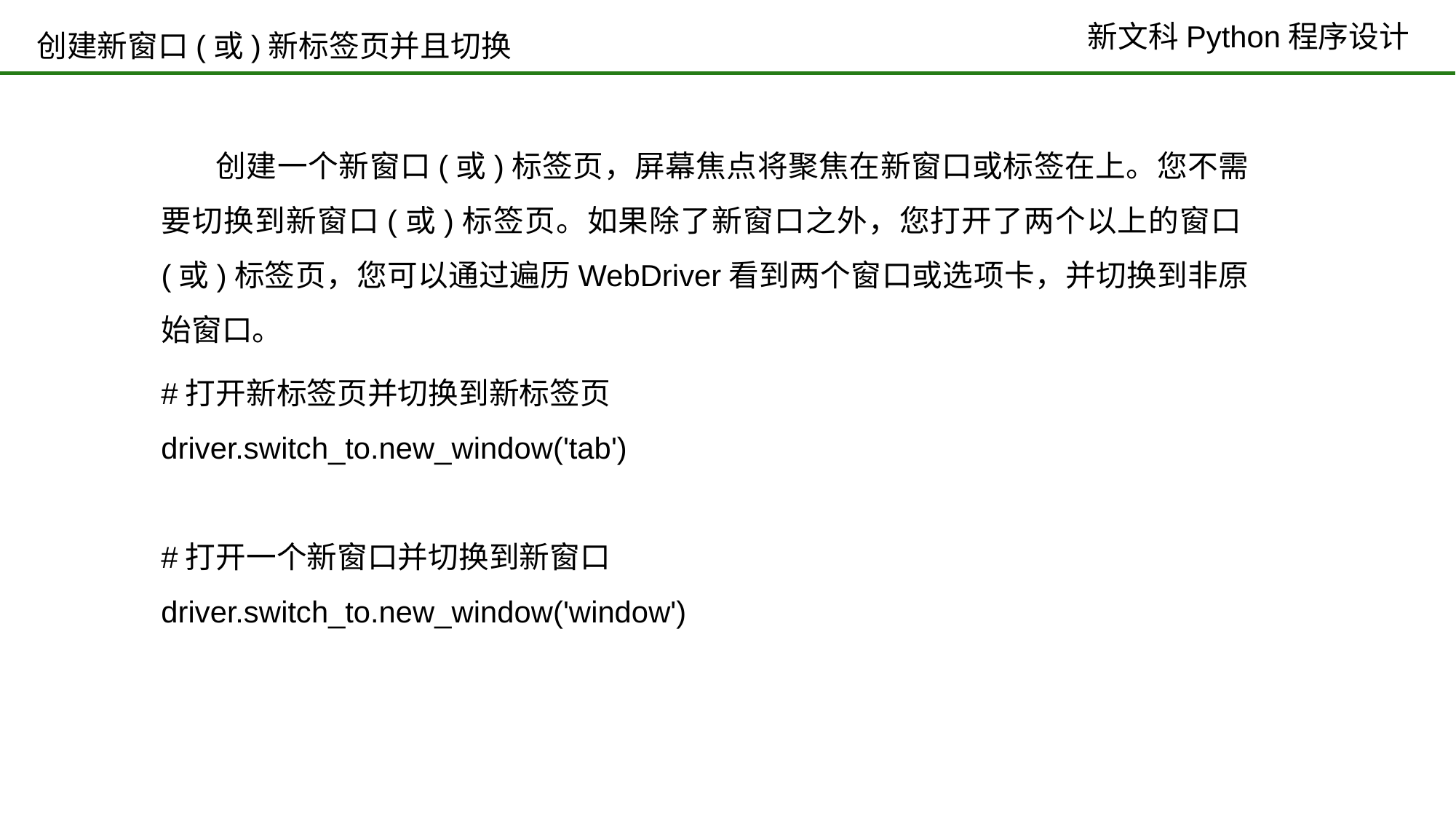

# 创建新窗口(或)新标签页并且切换
创建一个新窗口(或)标签页，屏幕焦点将聚焦在新窗口或标签在上。您不需要切换到新窗口(或)标签页。如果除了新窗口之外，您打开了两个以上的窗口(或)标签页，您可以通过遍历WebDriver看到两个窗口或选项卡，并切换到非原始窗口。
#打开新标签页并切换到新标签页
driver.switch_to.new_window('tab')

#打开一个新窗口并切换到新窗口
driver.switch_to.new_window('window')